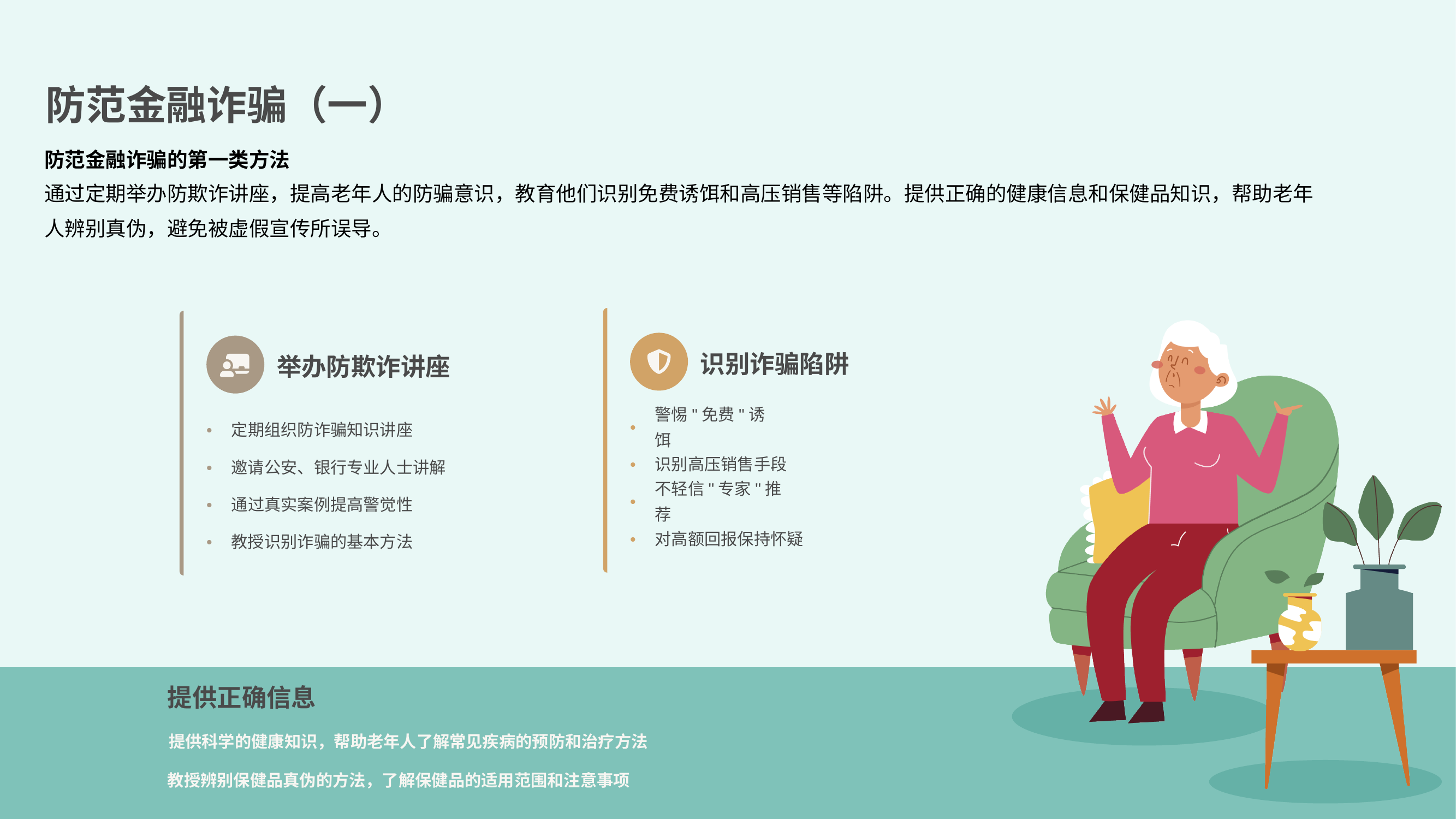

防范金融诈骗（一）
防范金融诈骗的第一类方法
通过定期举办防欺诈讲座，提高老年人的防骗意识，教育他们识别免费诱饵和高压销售等陷阱。提供正确的健康信息和保健品知识，帮助老年人辨别真伪，避免被虚假宣传所误导。

识别诈骗陷阱
举办防欺诈讲座

•
警惕"免费"诱饵
•
定期组织防诈骗知识讲座
•
识别高压销售手段
•
邀请公安、银行专业人士讲解
•
不轻信"专家"推荐
•
通过真实案例提高警觉性
•
对高额回报保持怀疑
•
教授识别诈骗的基本方法
提供正确信息
提供科学的健康知识，帮助老年人了解常见疾病的预防和治疗方法
教授辨别保健品真伪的方法，了解保健品的适用范围和注意事项